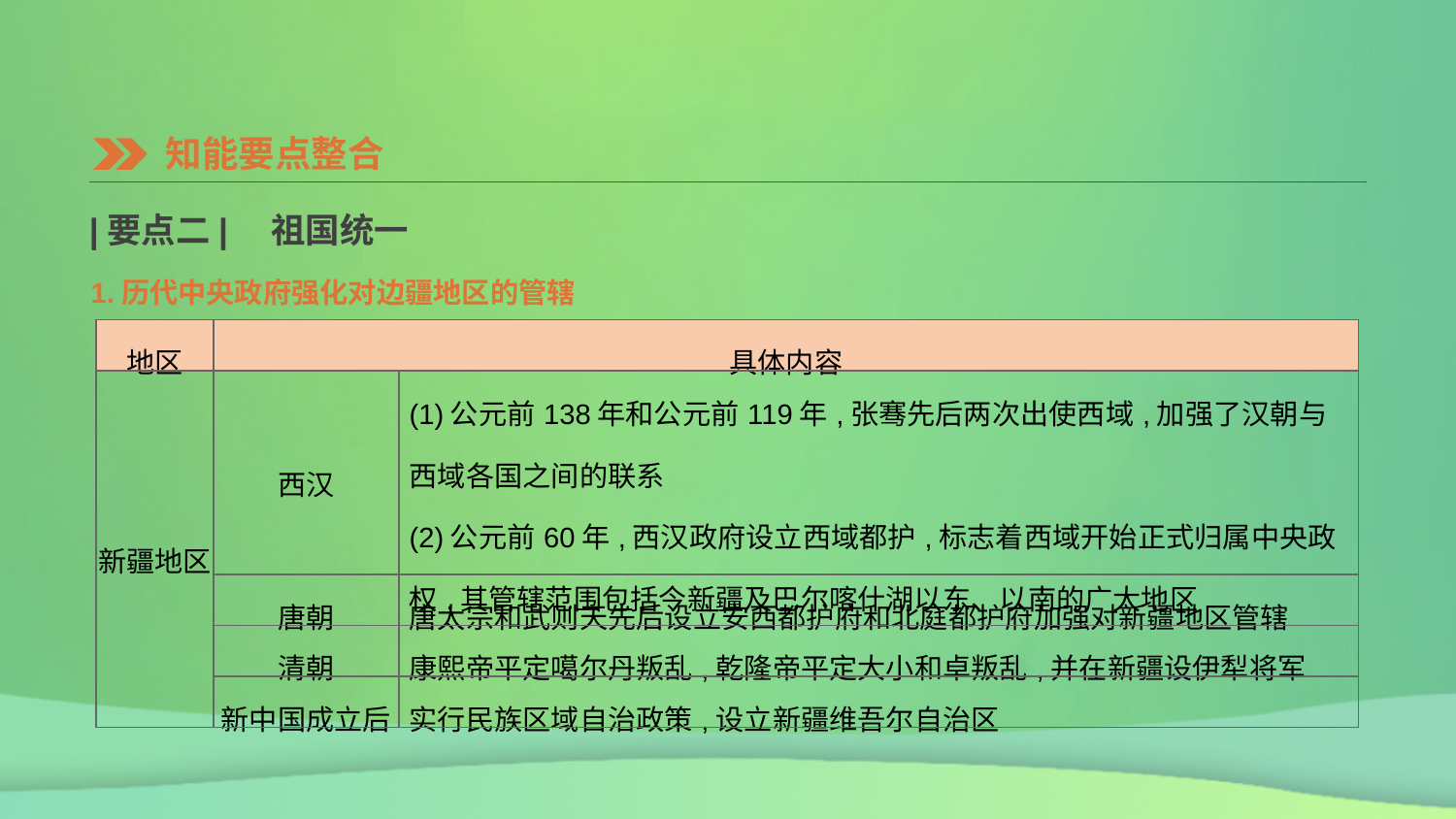

知能要点整合

|要点二|　祖国统一
1.历代中央政府强化对边疆地区的管辖
| 地区 | 具体内容 |  |
| --- | --- | --- |
| 新疆地区 | 西汉 | (1)公元前138年和公元前119年,张骞先后两次出使西域,加强了汉朝与西域各国之间的联系 (2)公元前60年,西汉政府设立西域都护,标志着西域开始正式归属中央政权,其管辖范围包括今新疆及巴尔喀什湖以东、以南的广大地区 |
|  | 唐朝 | 唐太宗和武则天先后设立安西都护府和北庭都护府加强对新疆地区管辖 |
|  | 清朝 | 康熙帝平定噶尔丹叛乱,乾隆帝平定大小和卓叛乱,并在新疆设伊犁将军 |
|  | 新中国成立后 | 实行民族区域自治政策,设立新疆维吾尔自治区 |